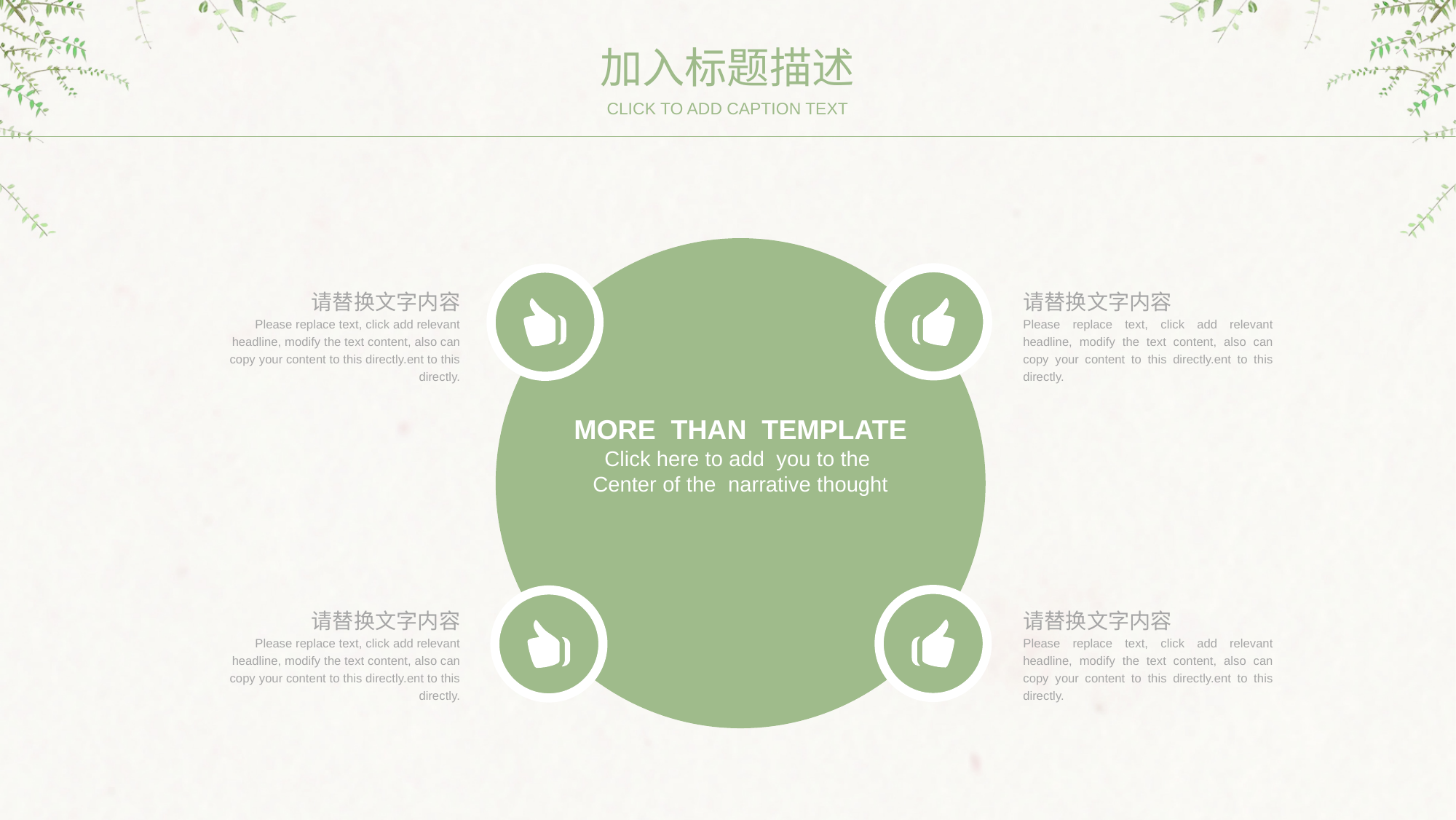

加入标题描述
CLICK TO ADD CAPTION TEXT

请替换文字内容
请替换文字内容
Please replace text, click add relevant headline, modify the text content, also can copy your content to this directly.ent to this directly.
Please replace text, click add relevant headline, modify the text content, also can copy your content to this directly.ent to this directly.
MORE  THAN  TEMPLATE
Click here to add  you to the
Center of the  narrative thought

请替换文字内容
请替换文字内容
Please replace text, click add relevant headline, modify the text content, also can copy your content to this directly.ent to this directly.
Please replace text, click add relevant headline, modify the text content, also can copy your content to this directly.ent to this directly.